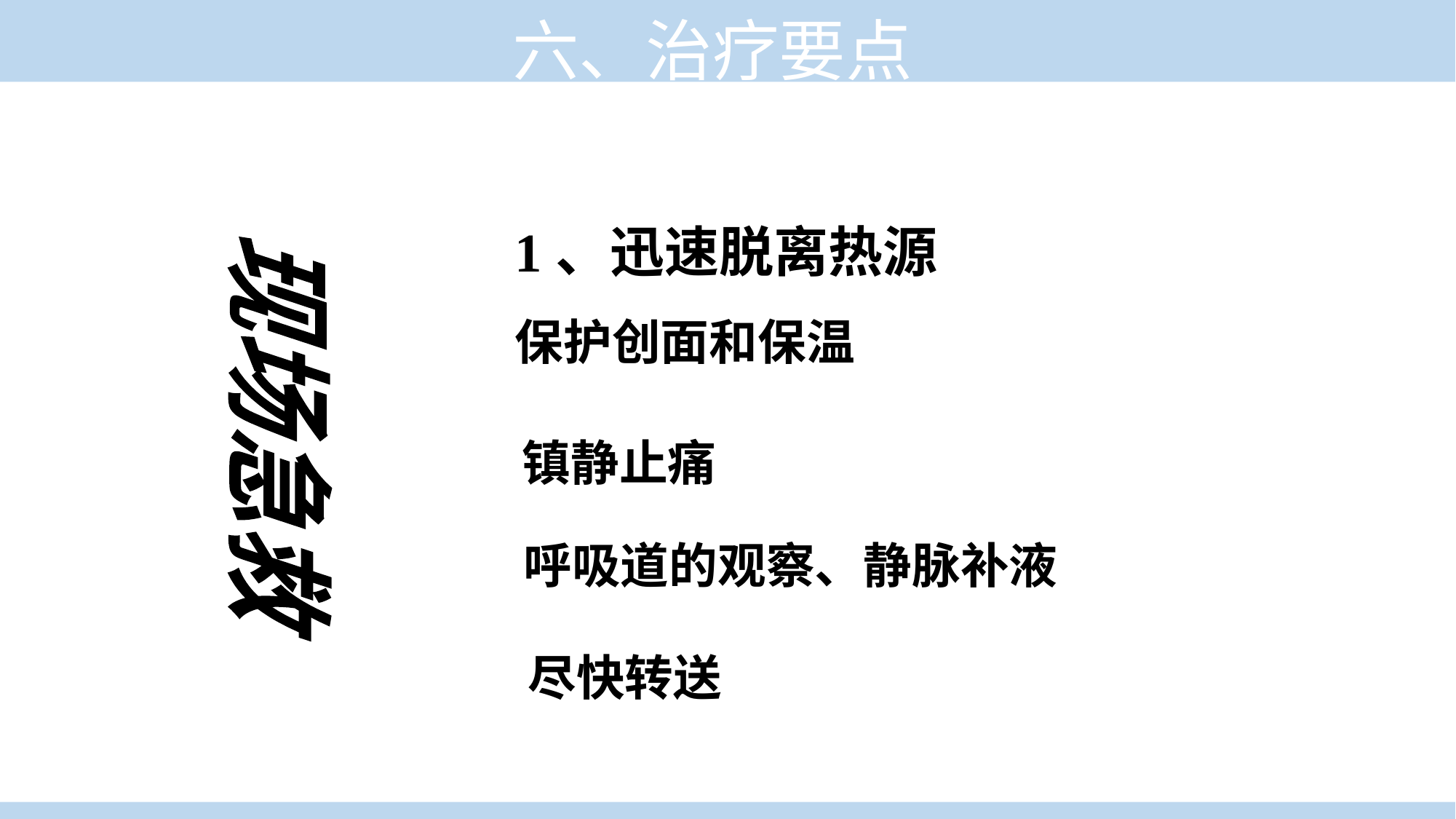

六、治疗要点
1、迅速脱离热源
保护创面和保温
现场急救
镇静止痛
呼吸道的观察、静脉补液
尽快转送